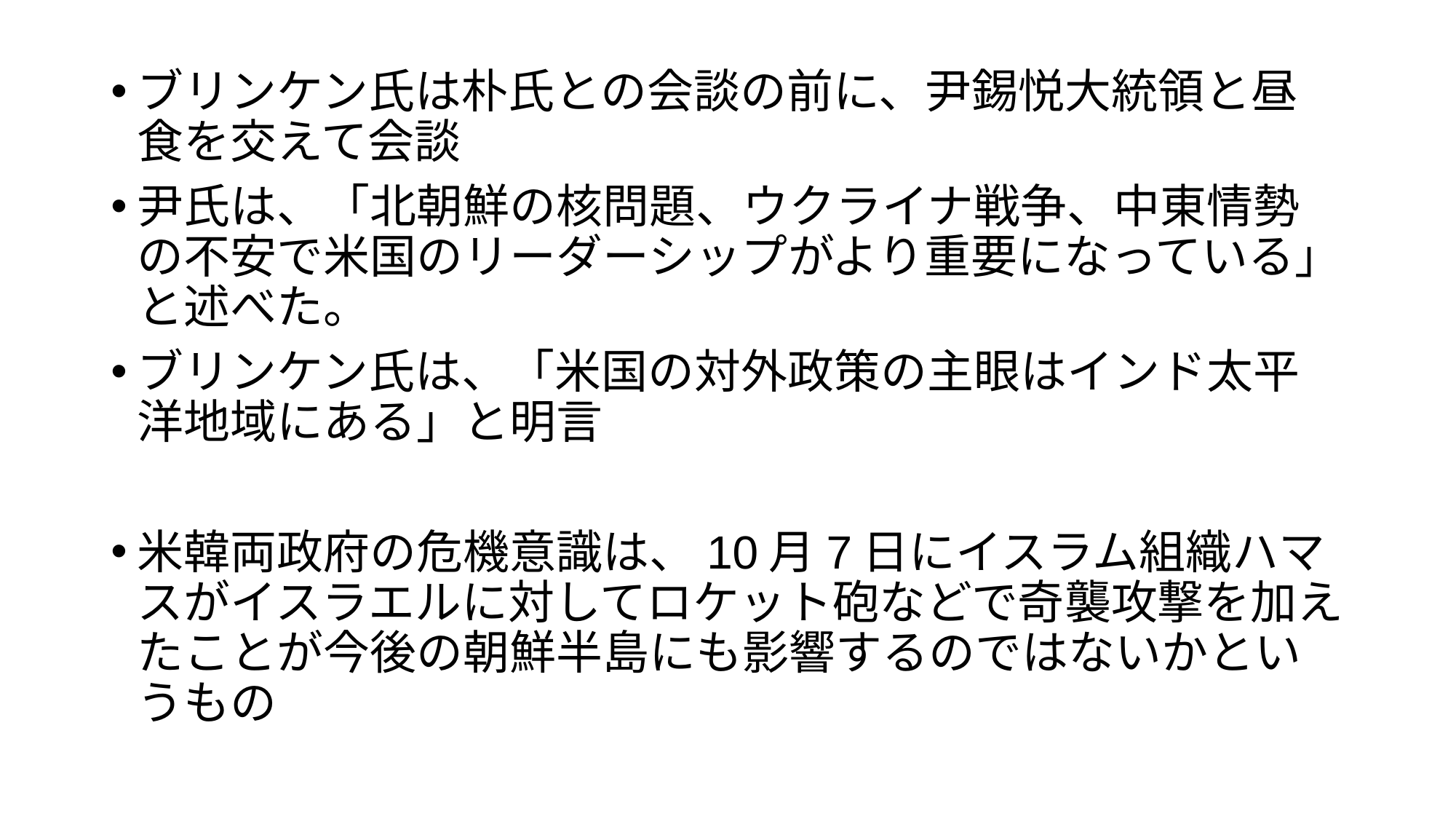

ブリンケン氏は朴氏との会談の前に、尹錫悦大統領と昼食を交えて会談
尹氏は、「北朝鮮の核問題、ウクライナ戦争、中東情勢の不安で米国のリーダーシップがより重要になっている」と述べた。
ブリンケン氏は、「米国の対外政策の主眼はインド太平洋地域にある」と明言

米韓両政府の危機意識は、10月7日にイスラム組織ハマスがイスラエルに対してロケット砲などで奇襲攻撃を加えたことが今後の朝鮮半島にも影響するのではないかというもの